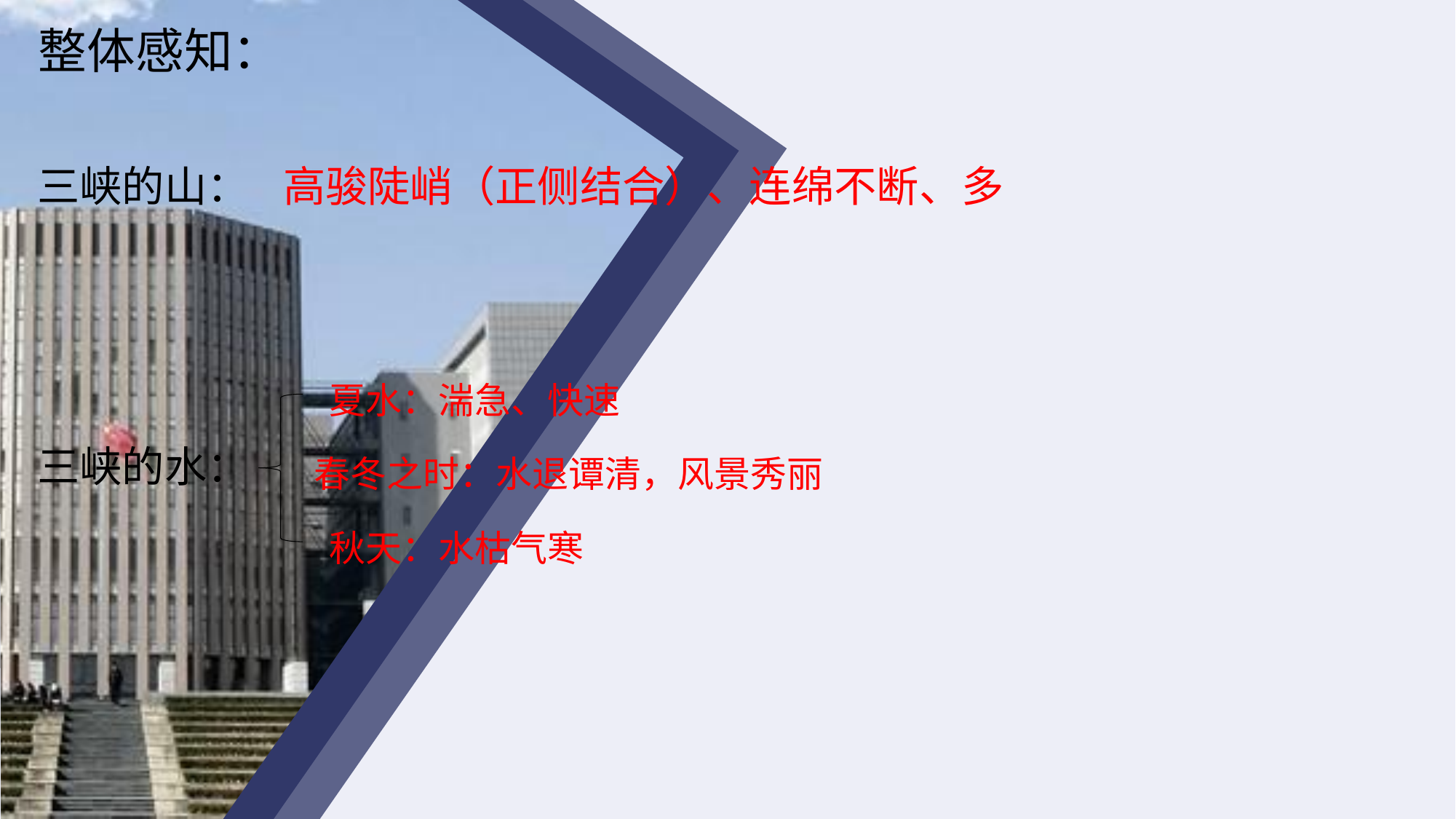

整体感知：
三峡的山：
高骏陡峭（正侧结合）、连绵不断、多
夏水：湍急、快速

三峡的水：
春冬之时：水退谭清，风景秀丽
秋天：水枯气寒